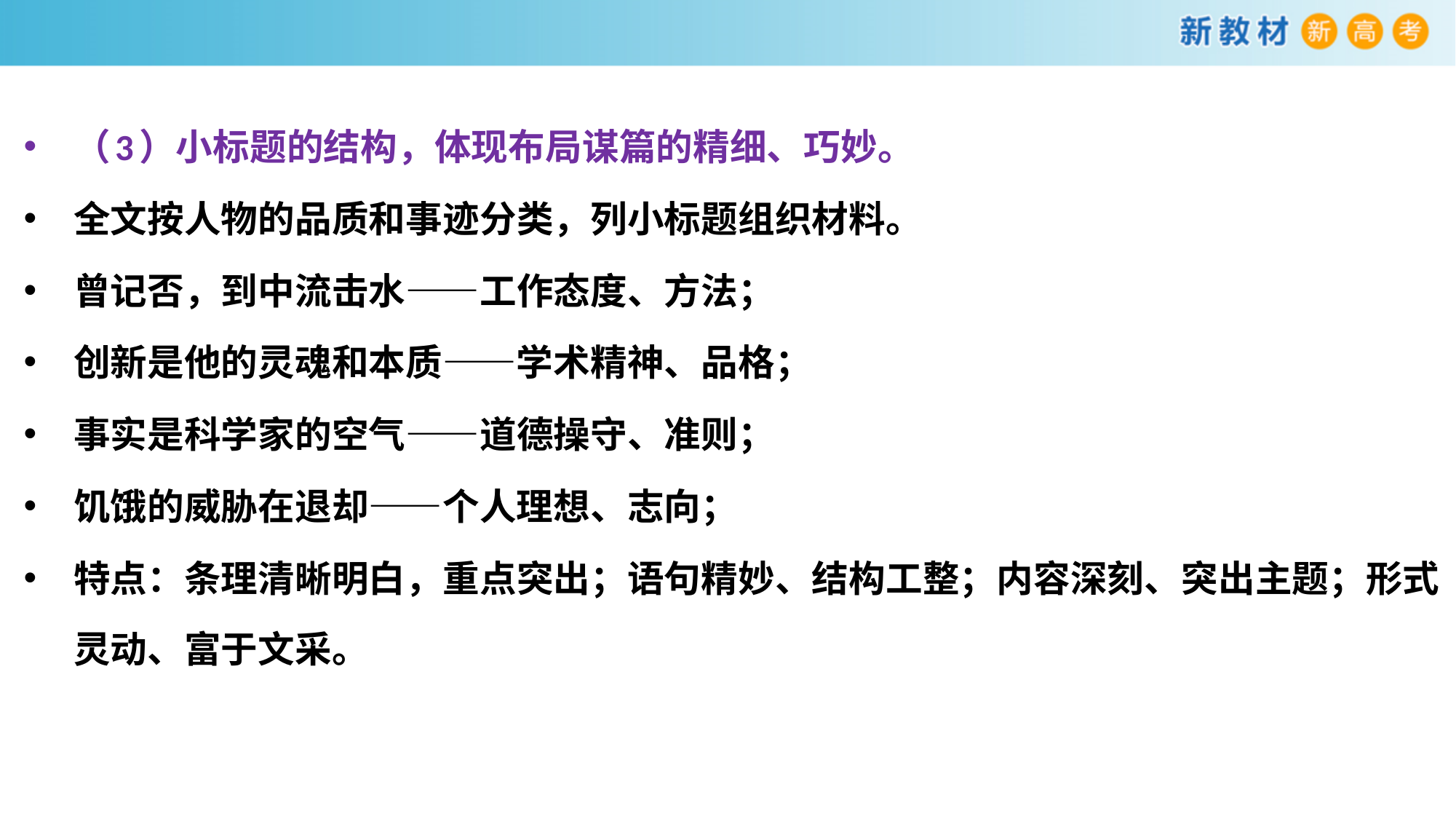

（3）小标题的结构，体现布局谋篇的精细、巧妙。
全文按人物的品质和事迹分类，列小标题组织材料。
曾记否，到中流击水——工作态度、方法；
创新是他的灵魂和本质——学术精神、品格；
事实是科学家的空气——道德操守、准则；
饥饿的威胁在退却——个人理想、志向；
特点：条理清晰明白，重点突出；语句精妙、结构工整；内容深刻、突出主题；形式灵动、富于文采。